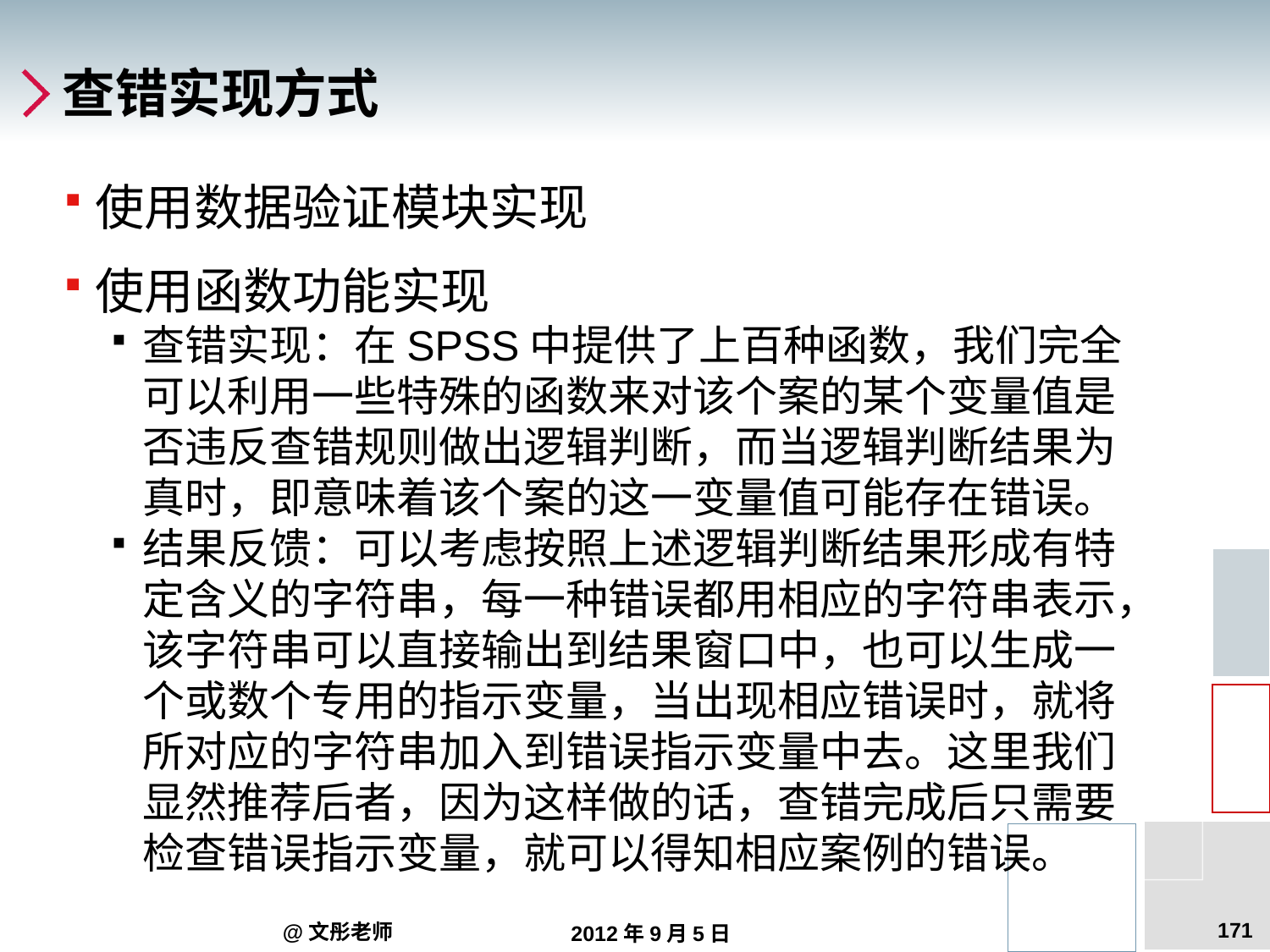

# 查错实现方式
使用数据验证模块实现
使用函数功能实现
查错实现：在SPSS中提供了上百种函数，我们完全可以利用一些特殊的函数来对该个案的某个变量值是否违反查错规则做出逻辑判断，而当逻辑判断结果为真时，即意味着该个案的这一变量值可能存在错误。
结果反馈：可以考虑按照上述逻辑判断结果形成有特定含义的字符串，每一种错误都用相应的字符串表示，该字符串可以直接输出到结果窗口中，也可以生成一个或数个专用的指示变量，当出现相应错误时，就将所对应的字符串加入到错误指示变量中去。这里我们显然推荐后者，因为这样做的话，查错完成后只需要检查错误指示变量，就可以得知相应案例的错误。

171
@文彤老师

2012年9月5日